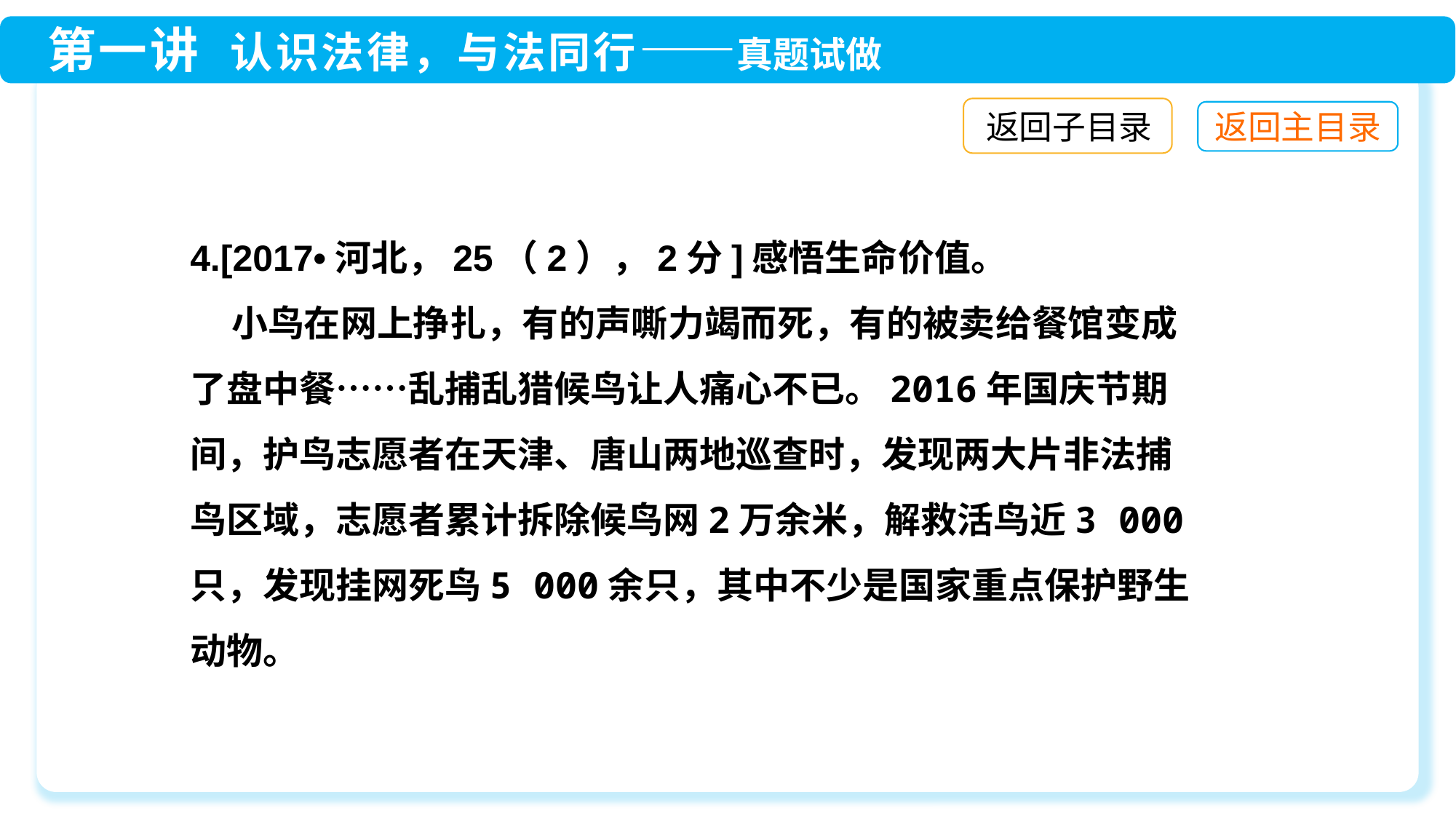

返回子目录

4.[2017•河北，25（2），2分]感悟生命价值。
    小鸟在网上挣扎，有的声嘶力竭而死，有的被卖给餐馆变成了盘中餐……乱捕乱猎候鸟让人痛心不已。2016年国庆节期间，护鸟志愿者在天津、唐山两地巡查时，发现两大片非法捕鸟区域，志愿者累计拆除候鸟网2万余米，解救活鸟近3 000只，发现挂网死鸟5 000余只，其中不少是国家重点保护野生动物。